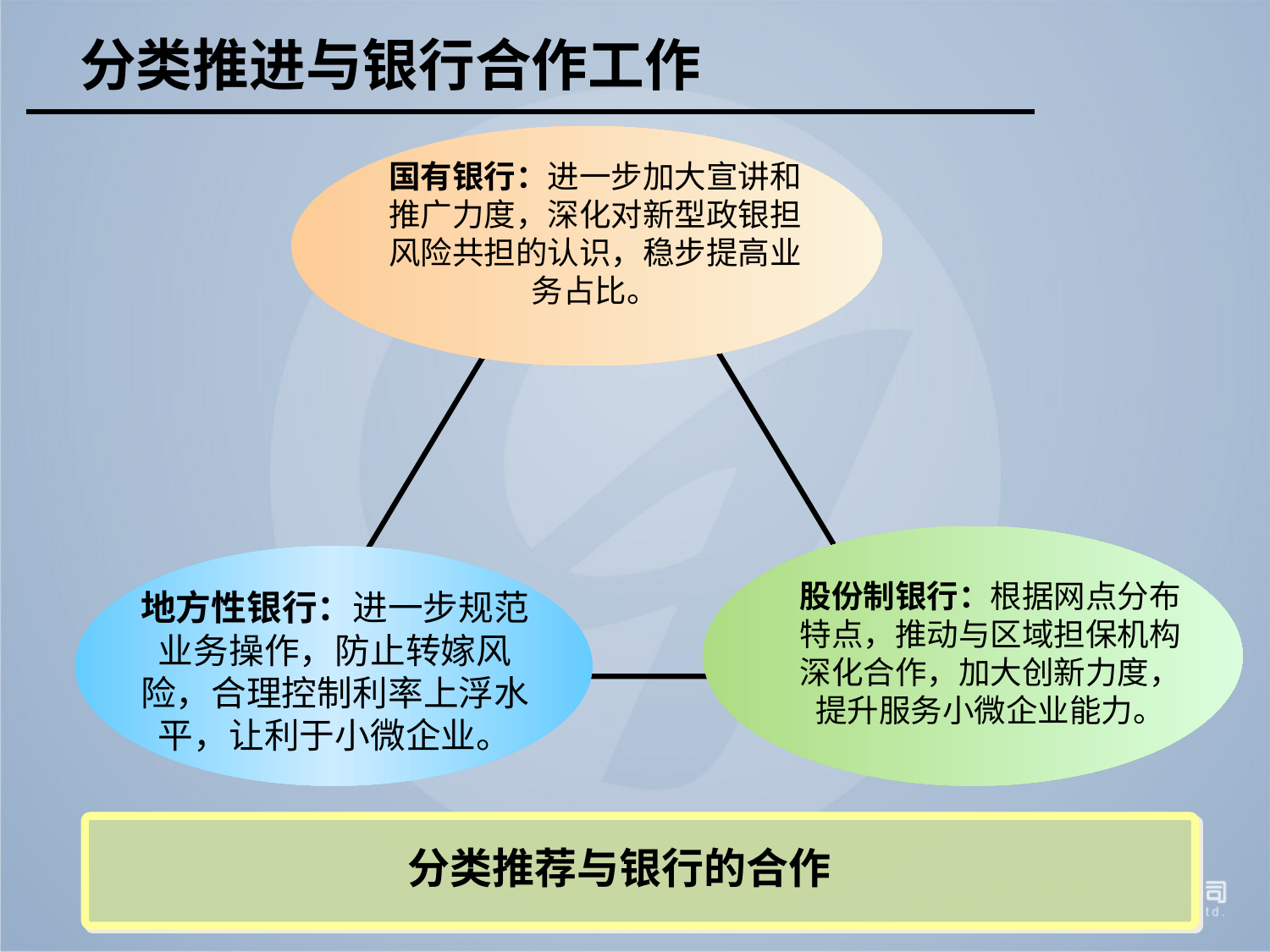

分类推进与银行合作工作

国有银行：进一步加大宣讲和推广力度，深化对新型政银担风险共担的认识，稳步提高业务占比。

股份制银行：根据网点分布特点，推动与区域担保机构深化合作，加大创新力度，提升服务小微企业能力。
地方性银行：进一步规范业务操作，防止转嫁风险，合理控制利率上浮水平，让利于小微企业。

分类推荐与银行的合作